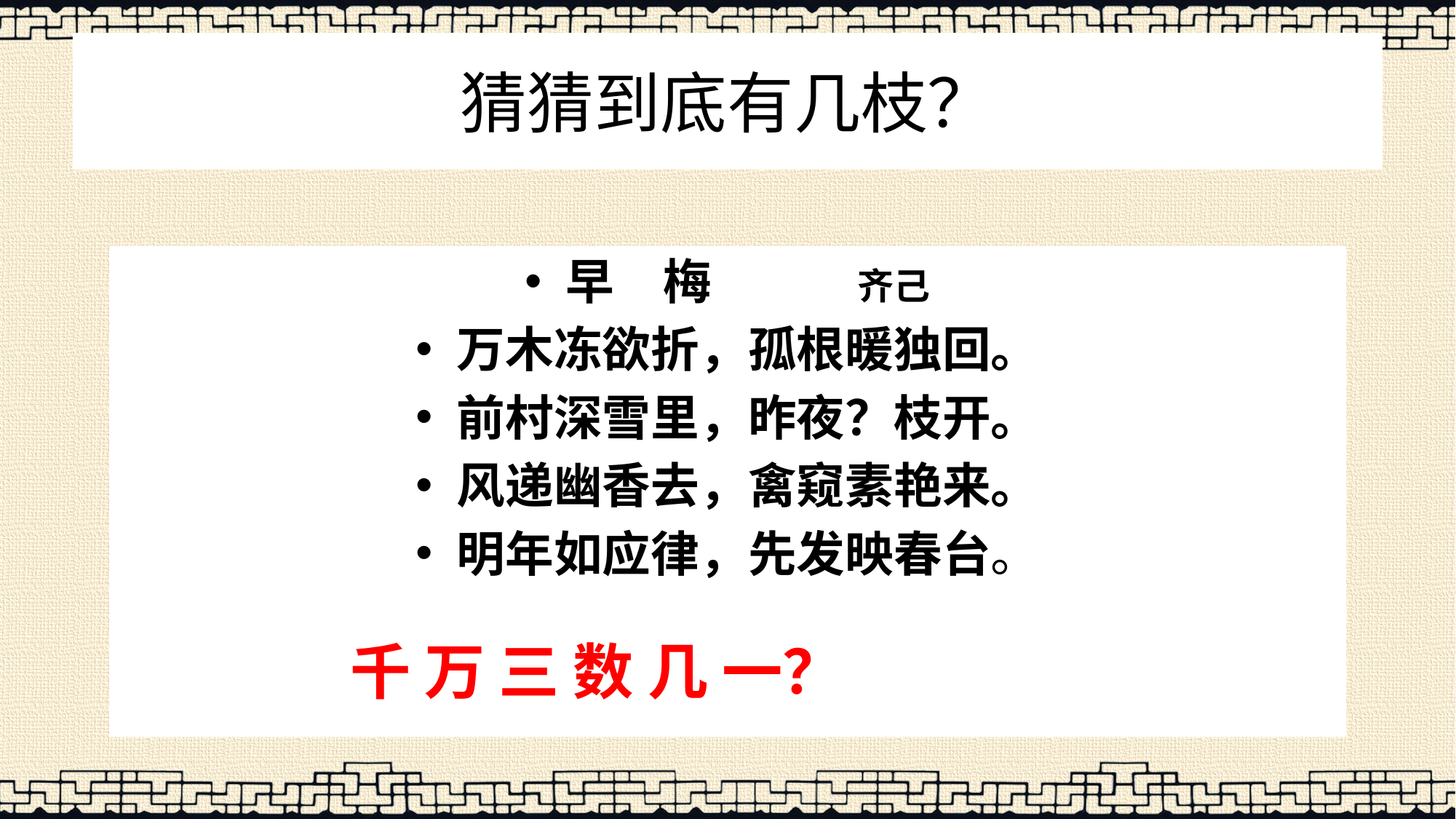

# 猜猜到底有几枝？
早　梅　　　齐己
万木冻欲折，孤根暖独回。
前村深雪里，昨夜？枝开。
风递幽香去，禽窥素艳来。
明年如应律，先发映春台。

　　千 万 三 数 几 一？